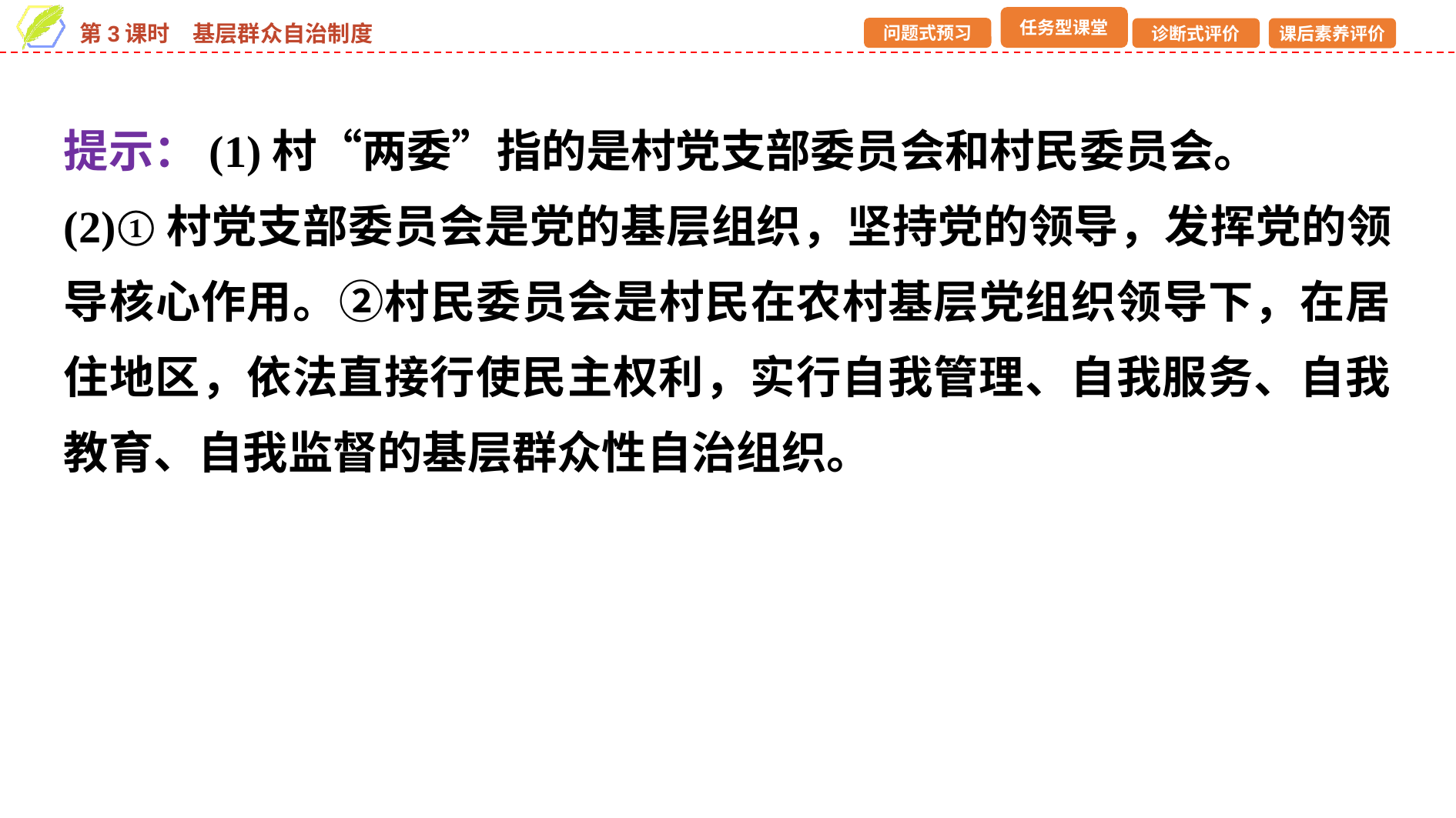

提示：(1)村“两委”指的是村党支部委员会和村民委员会。
(2)①村党支部委员会是党的基层组织，坚持党的领导，发挥党的领导核心作用。②村民委员会是村民在农村基层党组织领导下，在居住地区，依法直接行使民主权利，实行自我管理、自我服务、自我教育、自我监督的基层群众性自治组织。